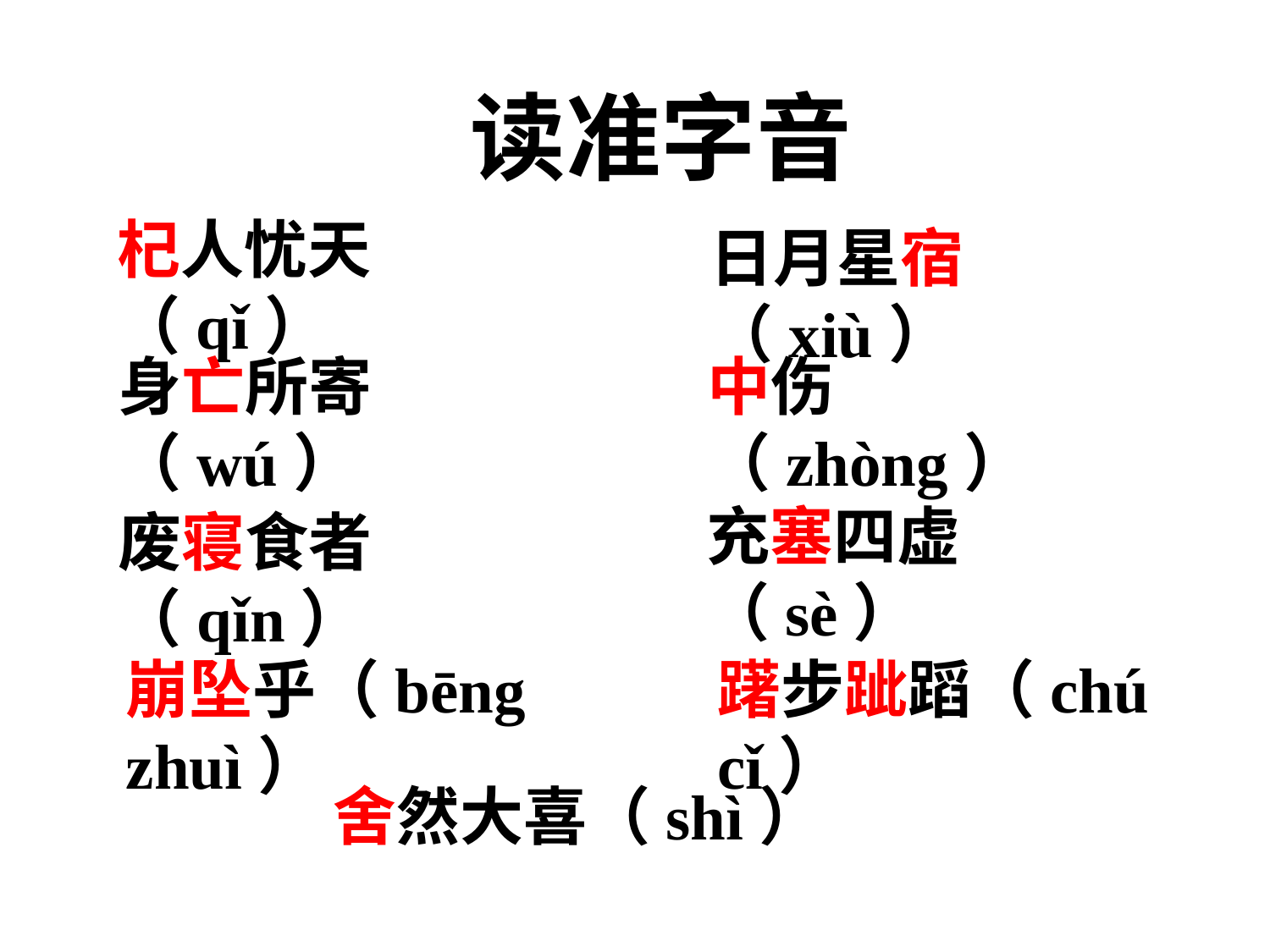

读准字音
杞人忧天（qǐ）
日月星宿（xiù）
中伤（zhòng）
身亡所寄（wú）
充塞四虚（sè）
废寝食者（qǐn）
躇步跐蹈（chú cǐ）
崩坠乎（bēng zhuì）
舍然大喜（shì）